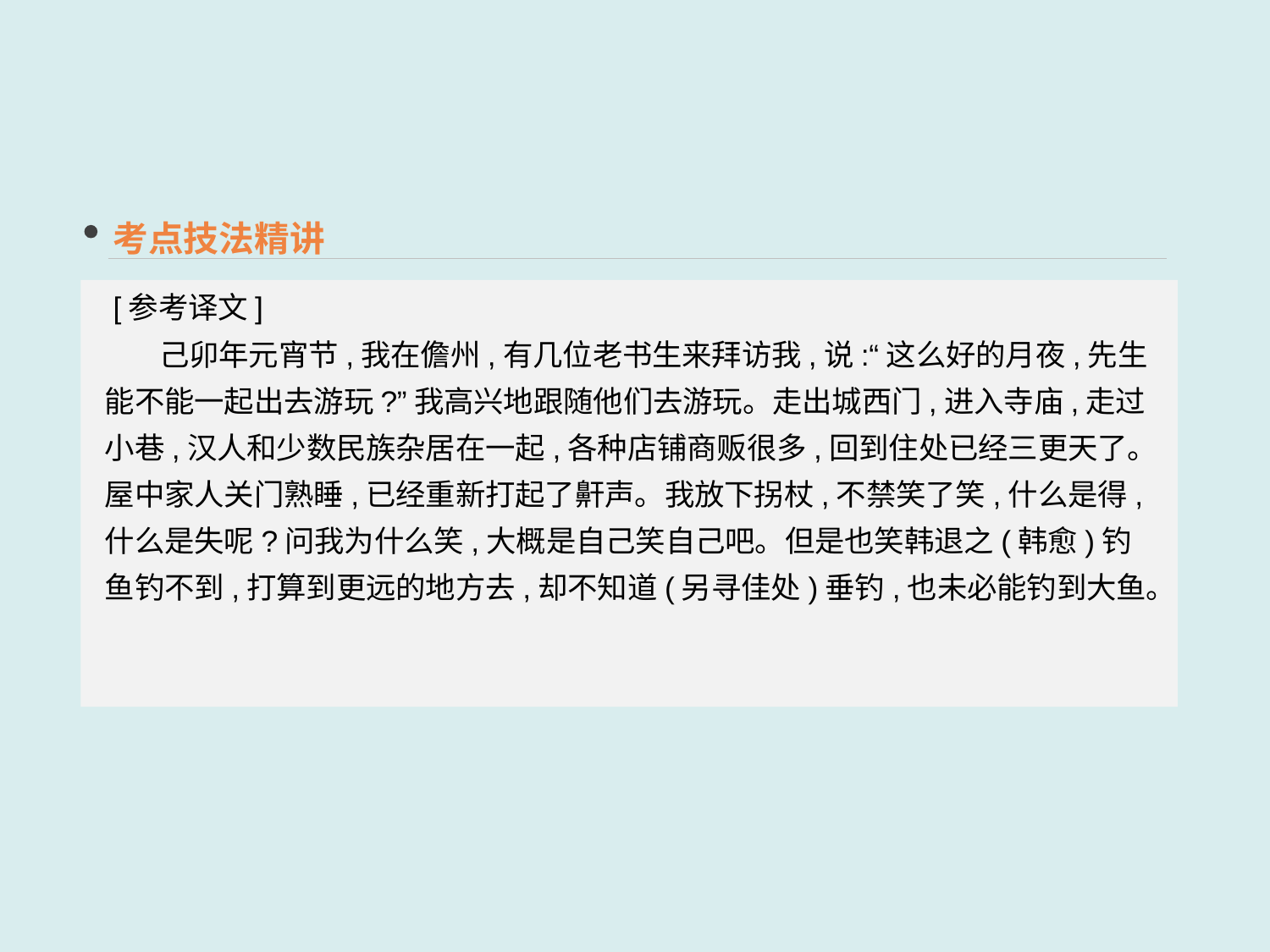

考点技法精讲

 [参考译文]
       己卯年元宵节,我在儋州,有几位老书生来拜访我,说:“这么好的月夜,先生能不能一起出去游玩?”我高兴地跟随他们去游玩。走出城西门,进入寺庙,走过小巷,汉人和少数民族杂居在一起,各种店铺商贩很多,回到住处已经三更天了。屋中家人关门熟睡,已经重新打起了鼾声。我放下拐杖,不禁笑了笑,什么是得,什么是失呢?问我为什么笑,大概是自己笑自己吧。但是也笑韩退之(韩愈)钓鱼钓不到,打算到更远的地方去,却不知道(另寻佳处)垂钓,也未必能钓到大鱼。